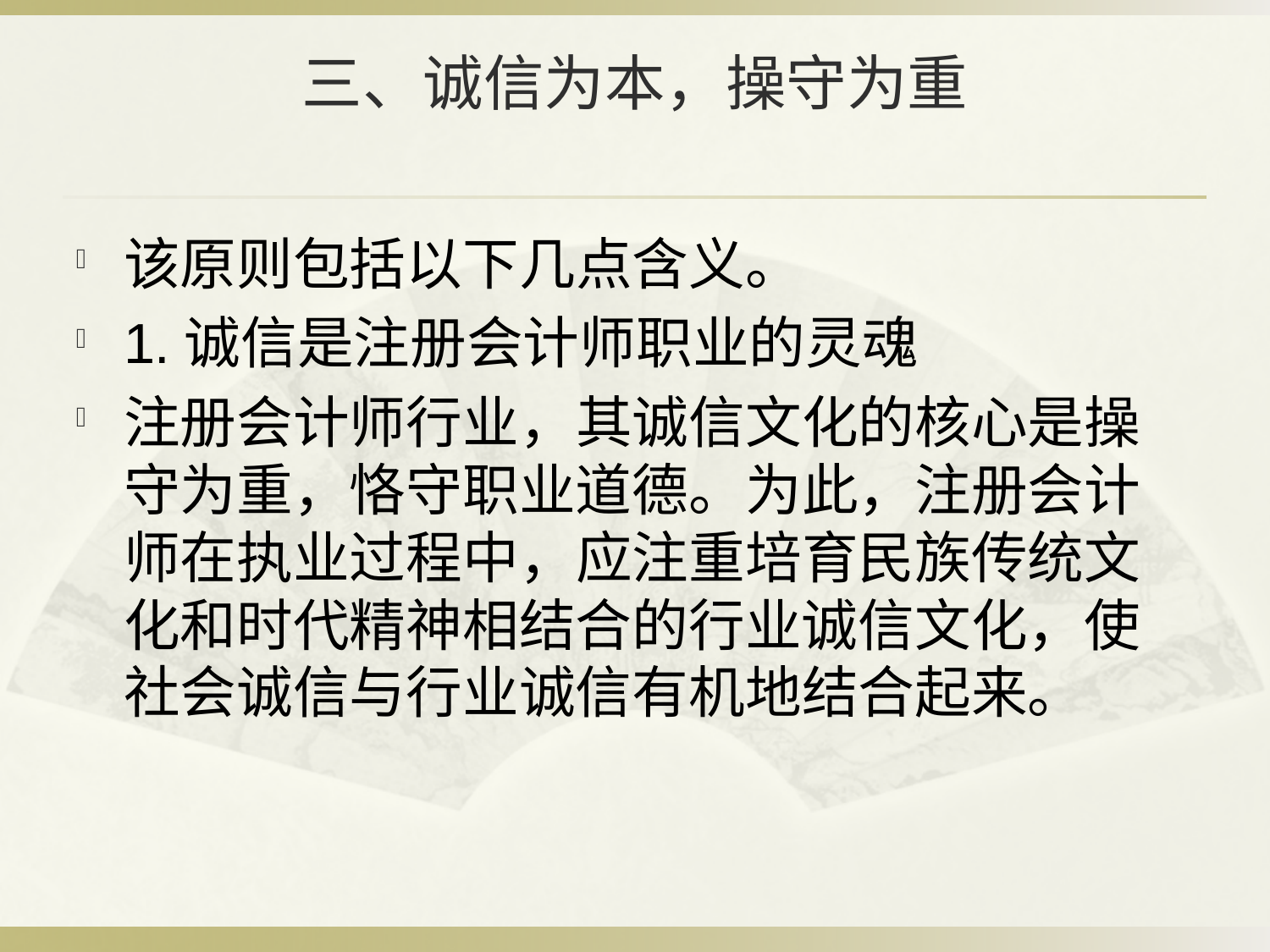

# 三、诚信为本，操守为重
该原则包括以下几点含义。
1.诚信是注册会计师职业的灵魂
注册会计师行业，其诚信文化的核心是操守为重，恪守职业道德。为此，注册会计师在执业过程中，应注重培育民族传统文化和时代精神相结合的行业诚信文化，使社会诚信与行业诚信有机地结合起来。